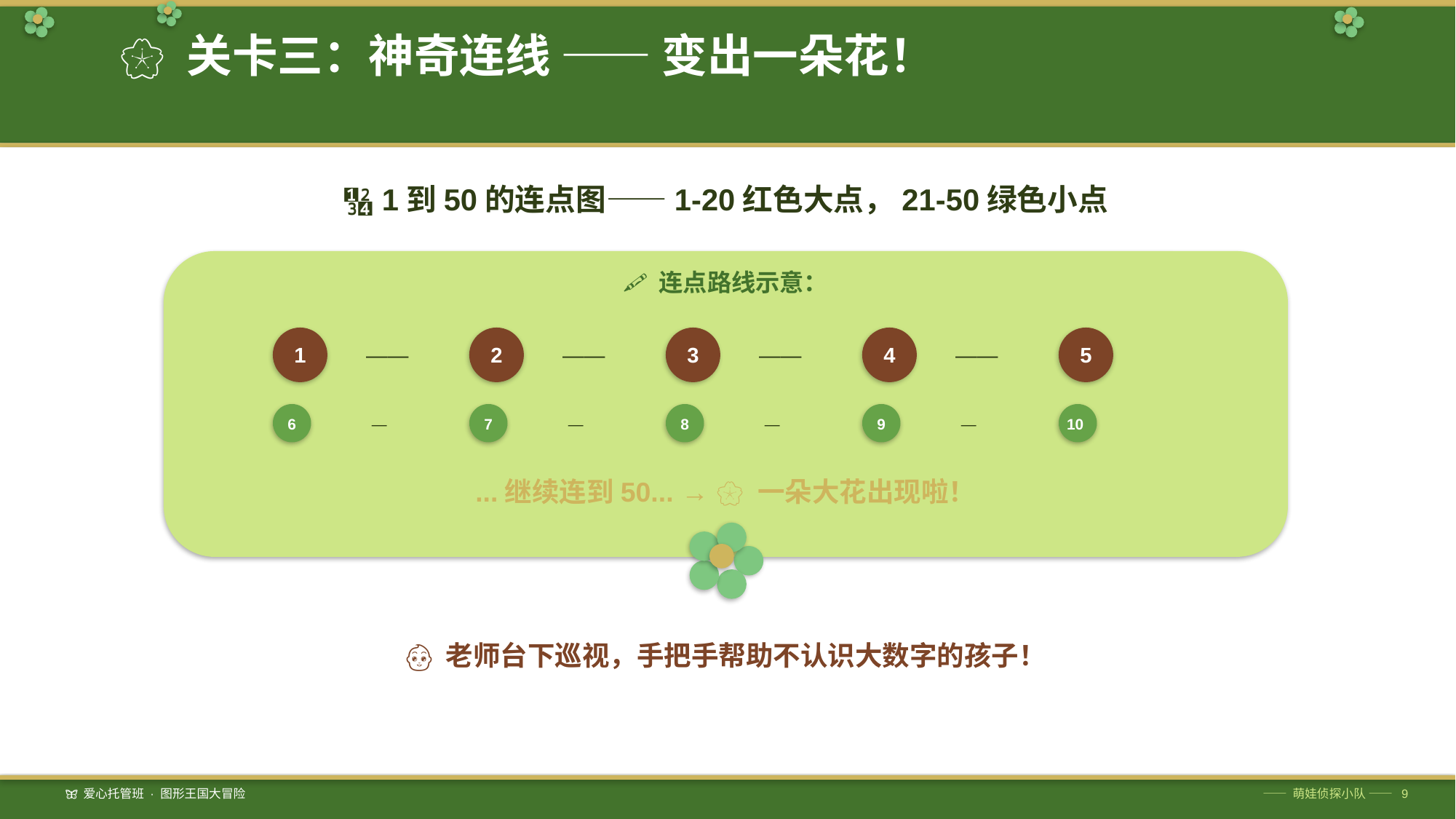

🌸 关卡三：神奇连线 —— 变出一朵花！

🔢 1到50的连点图——1-20红色大点，21-50绿色小点

🖍️ 连点路线示意：

1
——
2
——
3
——
4
——
5

6
—
7
—
8
—
9
—
10
...继续连到50... → 🌸 一朵大花出现啦！

👶 老师台下巡视，手把手帮助不认识大数字的孩子！

🦋 爱心托管班 · 图形王国大冒险
—— 萌娃侦探小队 ——  9